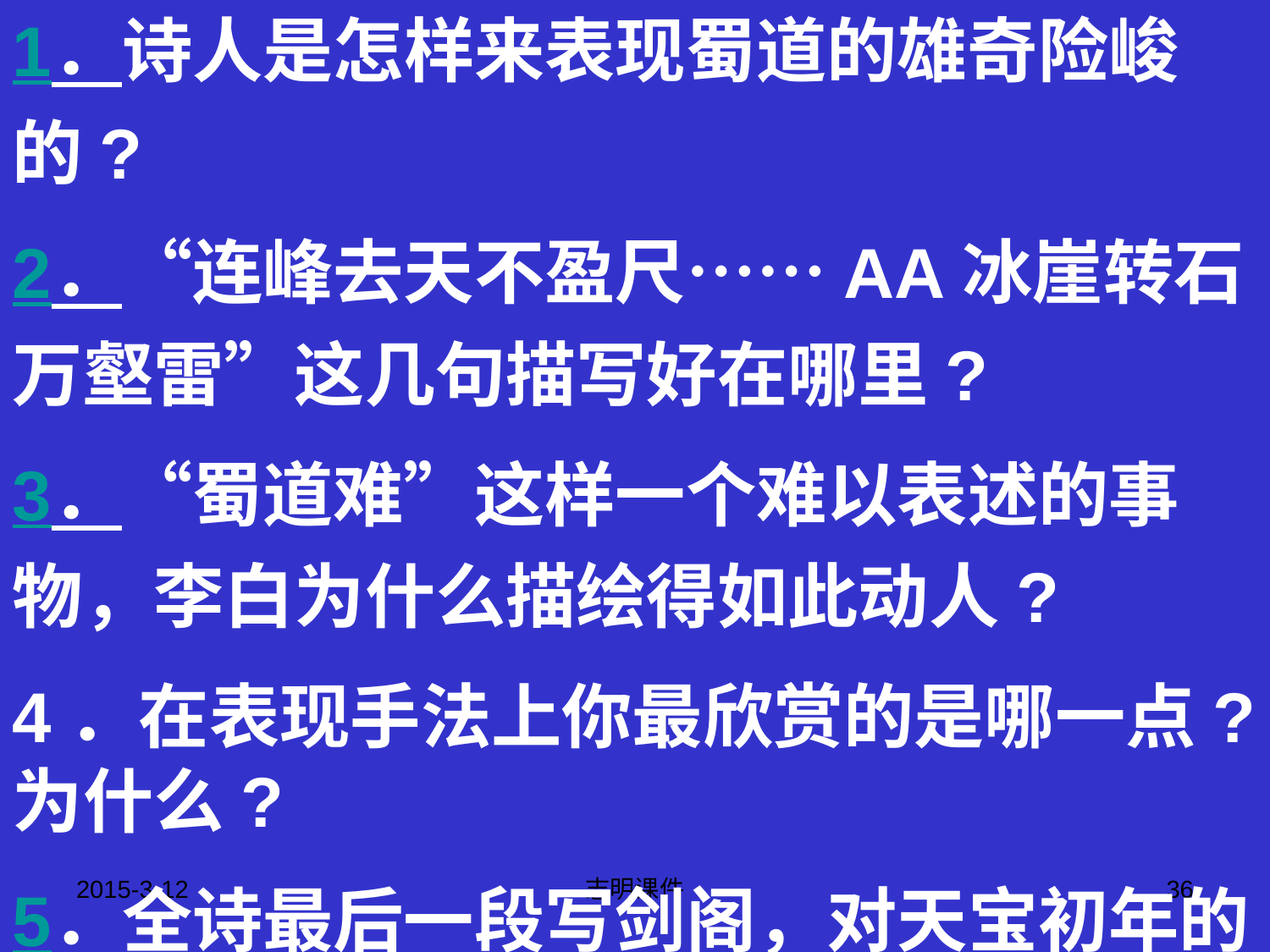

1．诗人是怎样来表现蜀道的雄奇险峻的?
2．“连峰去天不盈尺……AA冰崖转石万壑雷”这几句描写好在哪里?
3．“蜀道难”这样一个难以表述的事物，李白为什么描绘得如此动人?
4．在表现手法上你最欣赏的是哪一点?为什么?
5．全诗最后一段写剑阁，对天宝初年的唐朝社会有什么现实意义?

2015-3-12
志明课件
36